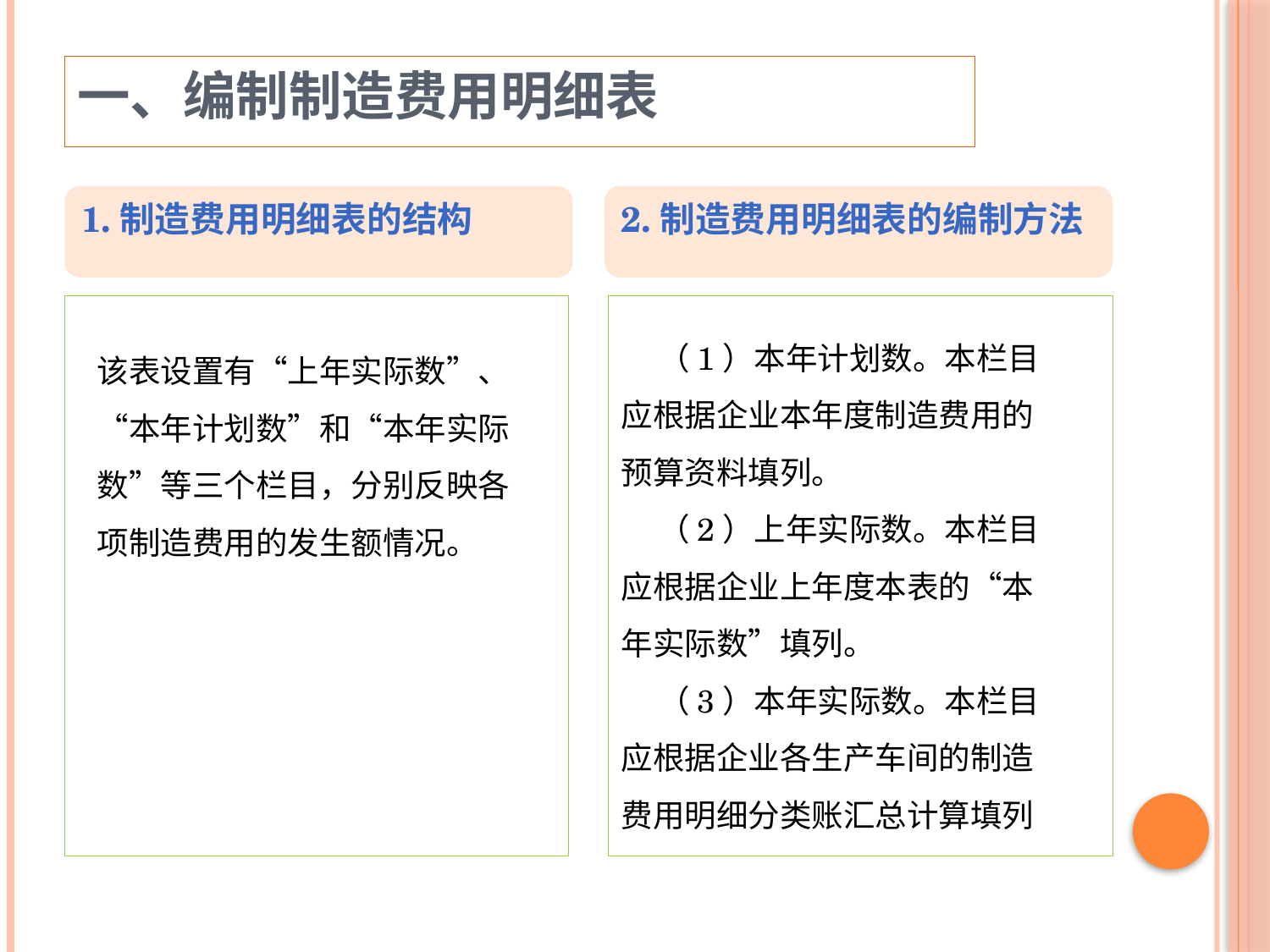

一、编制制造费用明细表
1.制造费用明细表的结构
2.制造费用明细表的编制方法

（1）本年计划数。本栏目应根据企业本年度制造费用的预算资料填列。
（2）上年实际数。本栏目应根据企业上年度本表的“本年实际数”填列。
（3）本年实际数。本栏目应根据企业各生产车间的制造费用明细分类账汇总计算填列
该表设置有“上年实际数”、“本年计划数”和“本年实际数”等三个栏目，分别反映各项制造费用的发生额情况。